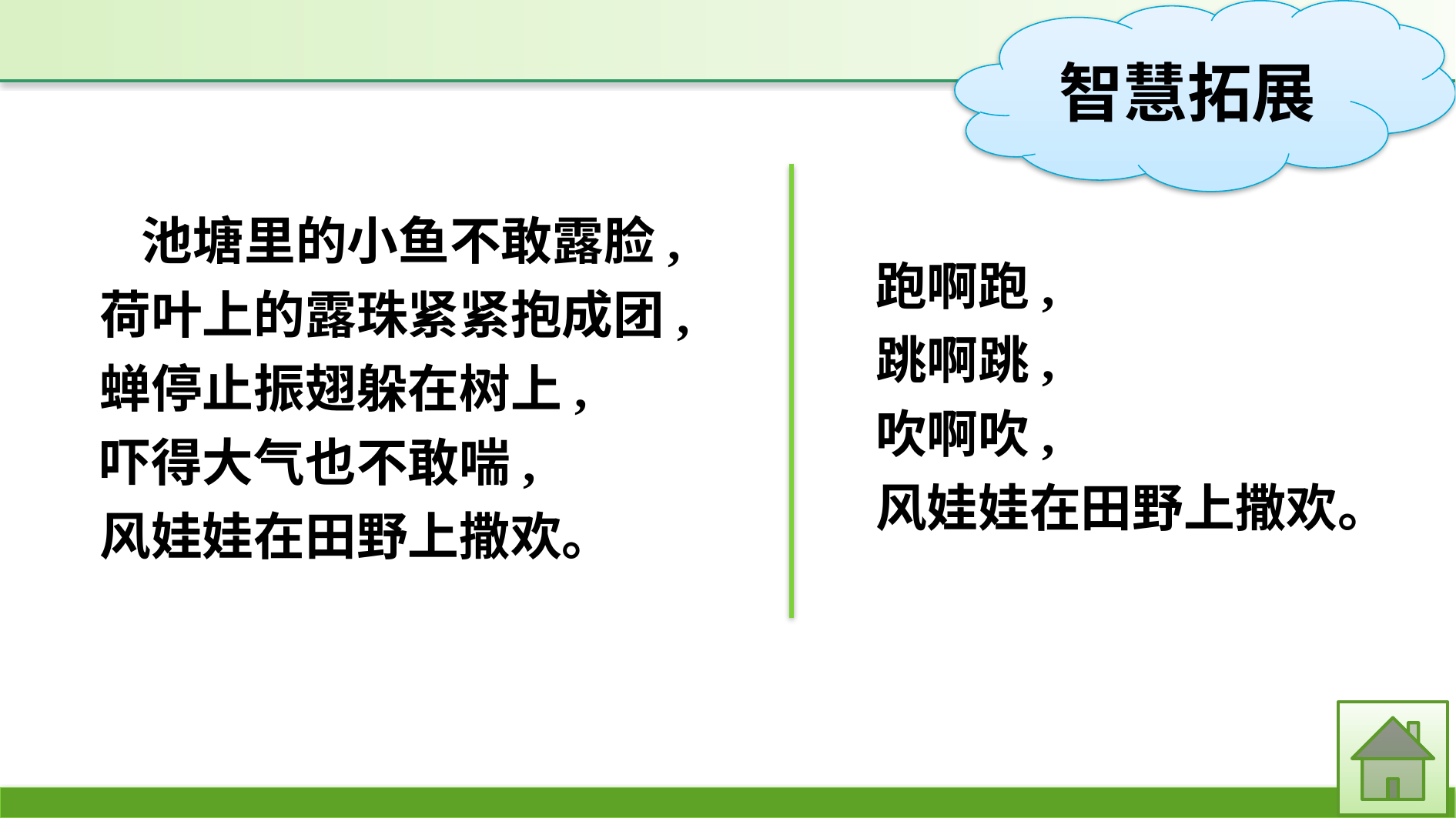

跑啊跑,
跳啊跳,
吹啊吹,
风娃娃在田野上撒欢。
        池塘里的小鱼不敢露脸,
	荷叶上的露珠紧紧抱成团,
	蝉停止振翅躲在树上,
	吓得大气也不敢喘,
	风娃娃在田野上撒欢。